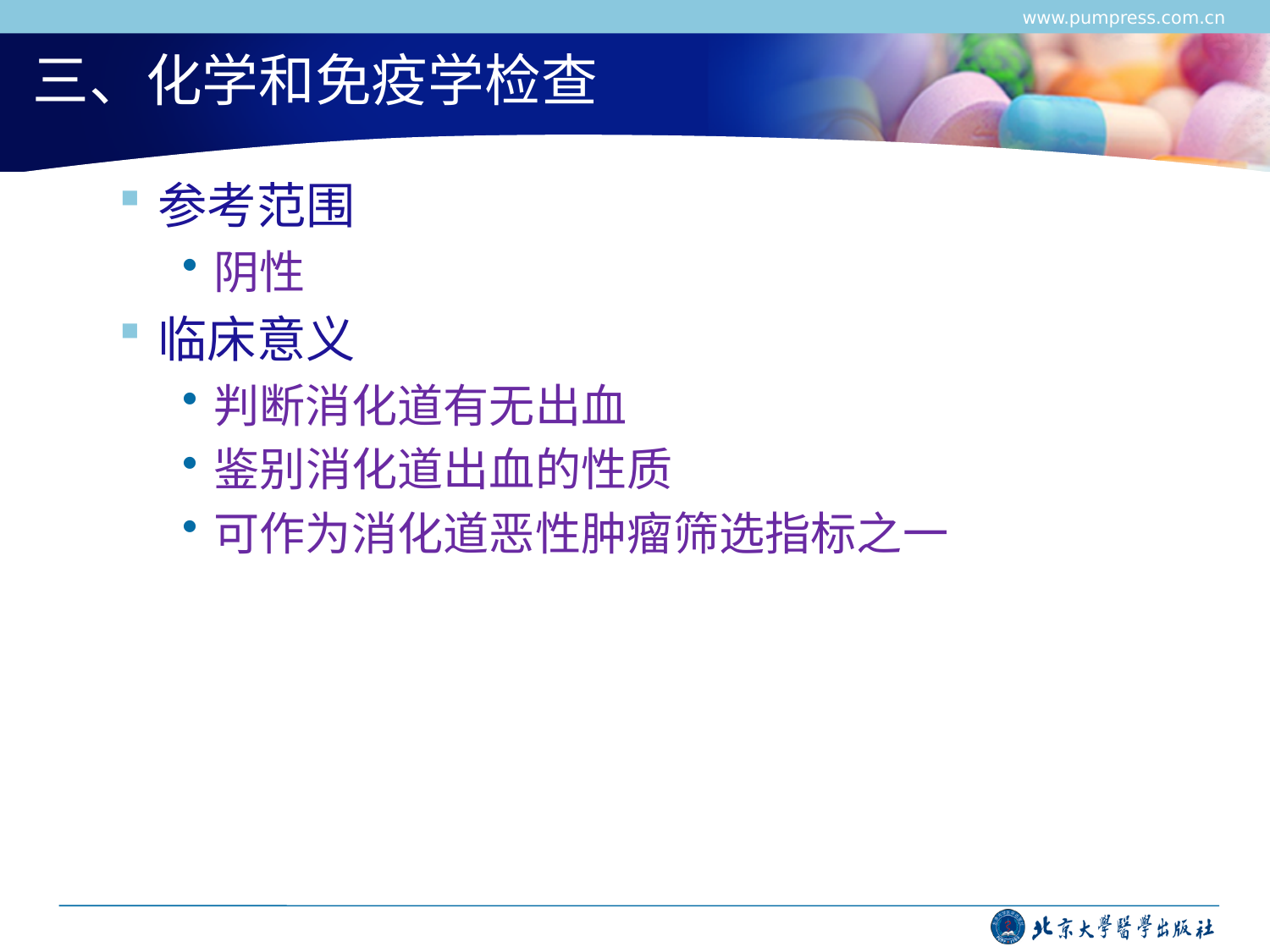

www.pumpress.com.cn
# 三、化学和免疫学检查
参考范围
阴性
临床意义
判断消化道有无出血
鉴别消化道出血的性质
可作为消化道恶性肿瘤筛选指标之一